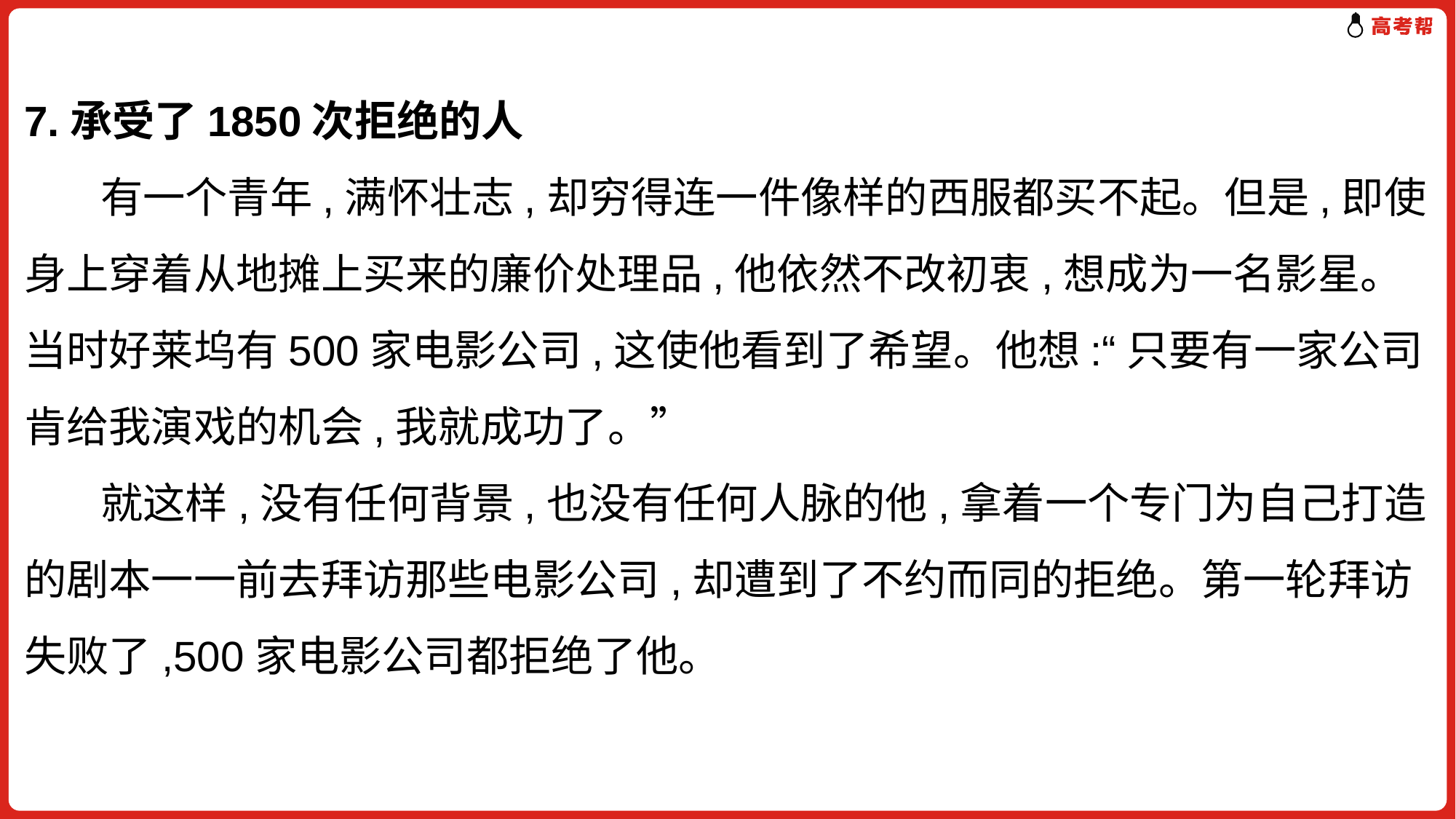

7.承受了1850次拒绝的人
       有一个青年,满怀壮志,却穷得连一件像样的西服都买不起。但是,即使身上穿着从地摊上买来的廉价处理品,他依然不改初衷,想成为一名影星。当时好莱坞有500家电影公司,这使他看到了希望。他想:“只要有一家公司肯给我演戏的机会,我就成功了。”
       就这样,没有任何背景,也没有任何人脉的他,拿着一个专门为自己打造的剧本一一前去拜访那些电影公司,却遭到了不约而同的拒绝。第一轮拜访失败了,500家电影公司都拒绝了他。